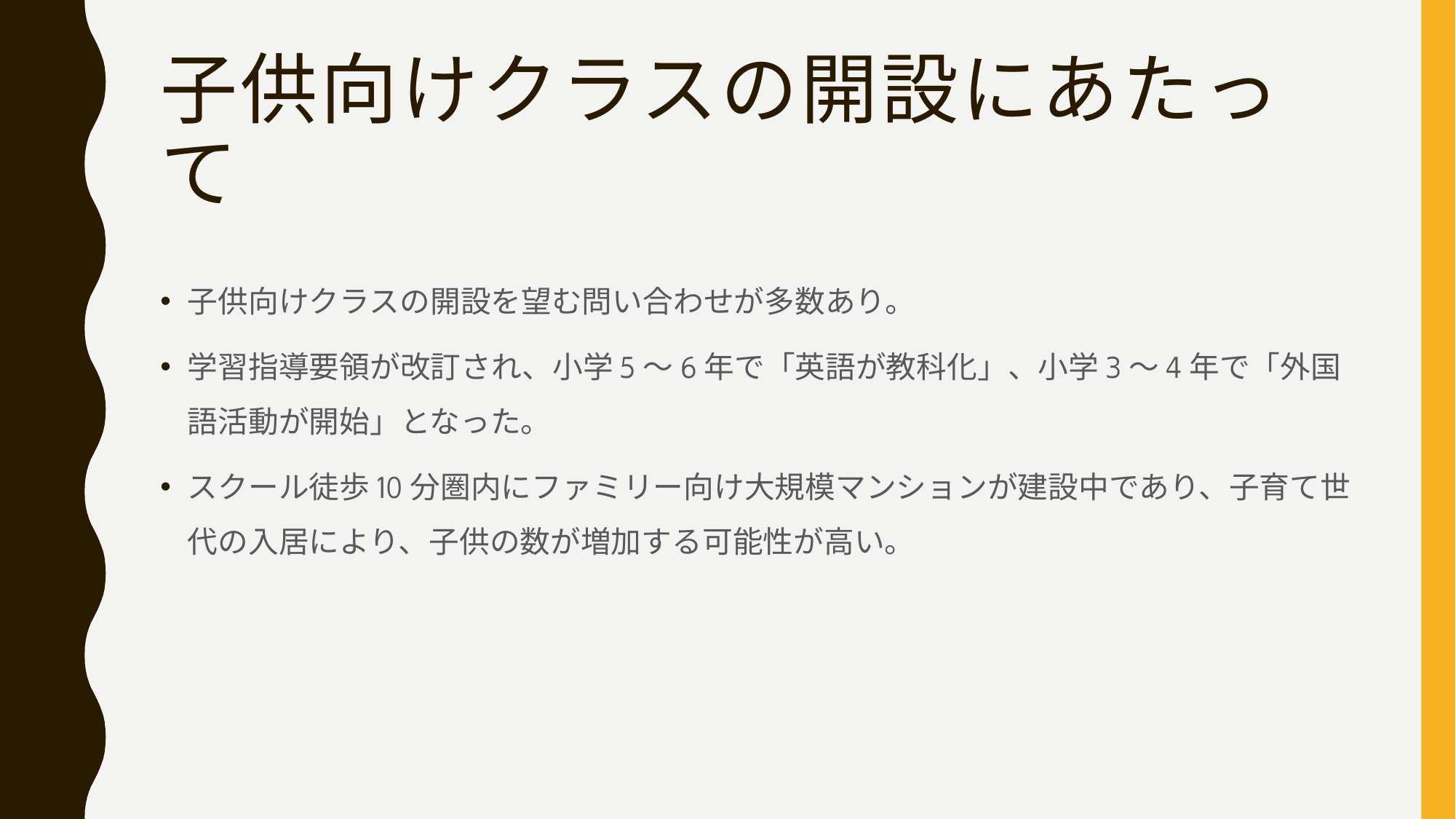

# 子供向けクラスの開設にあたって
子供向けクラスの開設を望む問い合わせが多数あり。
学習指導要領が改訂され、小学5～6年で「英語が教科化」、小学3～4年で「外国語活動が開始」となった。
スクール徒歩10分圏内にファミリー向け大規模マンションが建設中であり、子育て世代の入居により、子供の数が増加する可能性が高い。